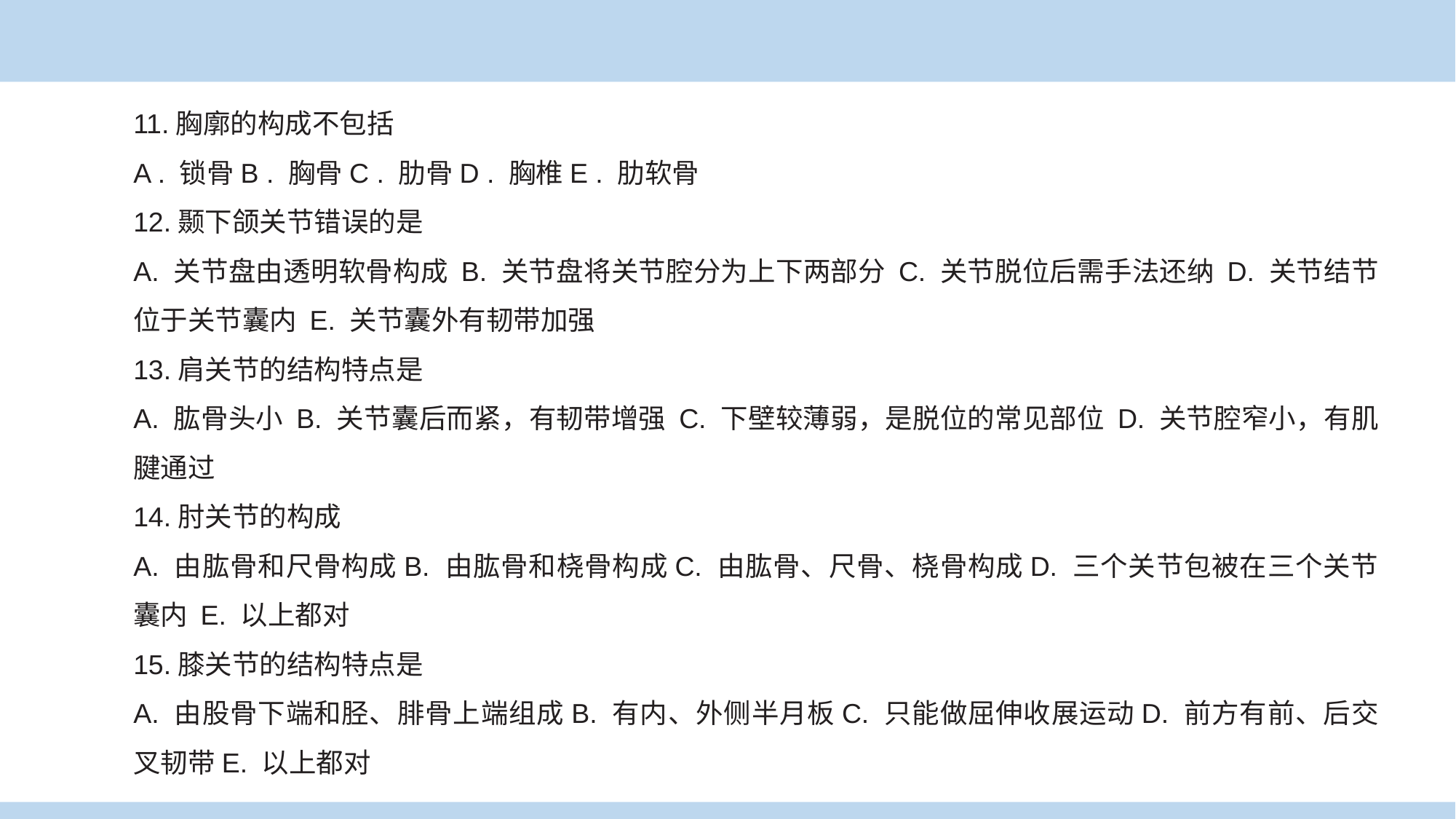

11.胸廓的构成不包括
A . 锁骨B . 胸骨C . 肋骨D . 胸椎E . 肋软骨
12.颞下颌关节错误的是
A. 关节盘由透明软骨构成 B. 关节盘将关节腔分为上下两部分 C. 关节脱位后需手法还纳 D. 关节结节位于关节囊内 E. 关节囊外有韧带加强
13.肩关节的结构特点是
A. 肱骨头小 B. 关节囊后而紧，有韧带增强 C. 下壁较薄弱，是脱位的常见部位 D. 关节腔窄小，有肌腱通过
14.肘关节的构成
A. 由肱骨和尺骨构成B. 由肱骨和桡骨构成C. 由肱骨、尺骨、桡骨构成D. 三个关节包被在三个关节囊内 E. 以上都对
15.膝关节的结构特点是
A. 由股骨下端和胫、腓骨上端组成B. 有内、外侧半月板C. 只能做屈伸收展运动D. 前方有前、后交叉韧带E. 以上都对